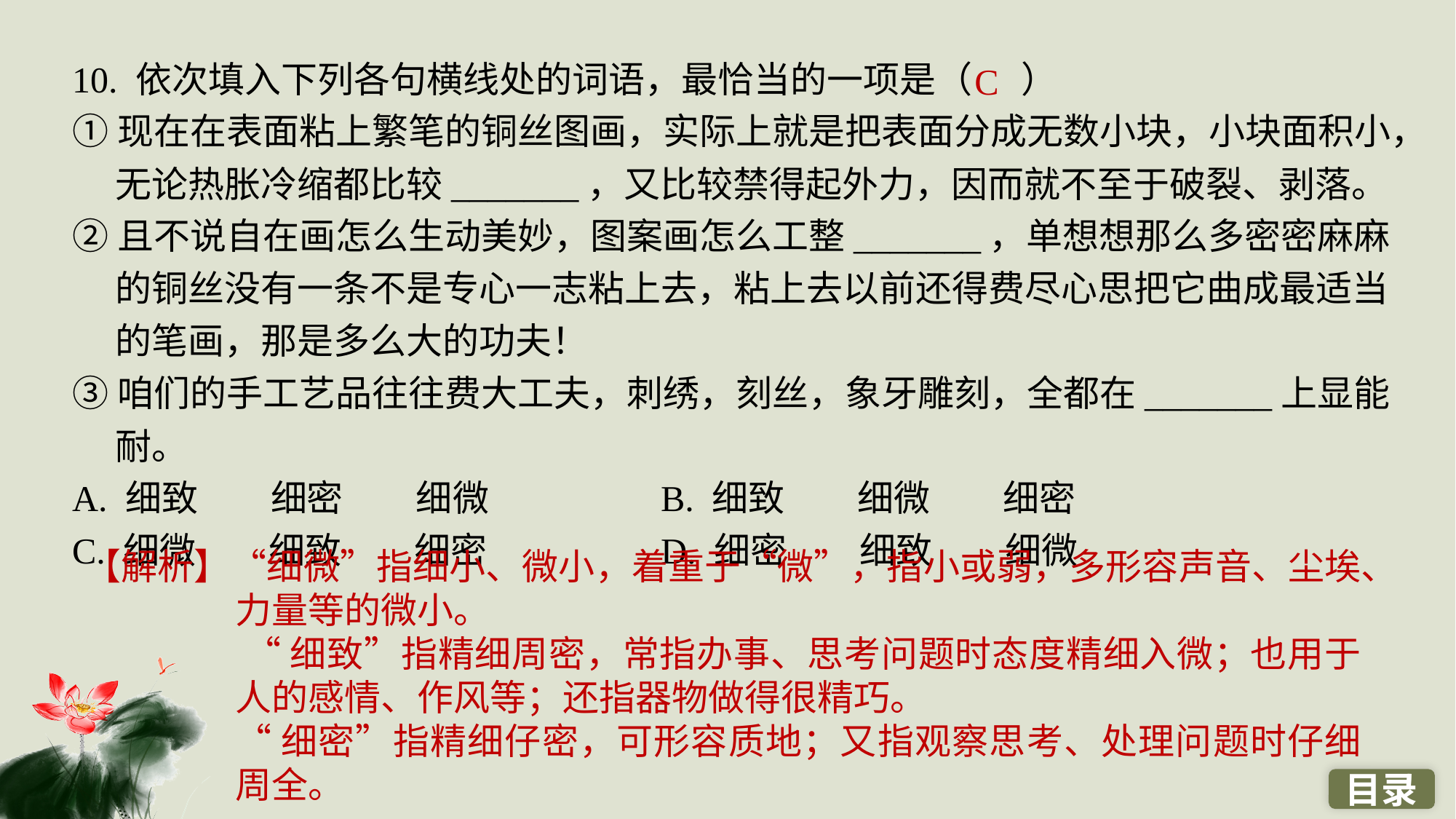

10. 依次填入下列各句横线处的词语，最恰当的一项是（      ）
①现在在表面粘上繁笔的铜丝图画，实际上就是把表面分成无数小块，小块面积小，无论热胀冷缩都比较_______，又比较禁得起外力，因而就不至于破裂、剥落。
②且不说自在画怎么生动美妙，图案画怎么工整_______，单想想那么多密密麻麻的铜丝没有一条不是专心一志粘上去，粘上去以前还得费尽心思把它曲成最适当的笔画，那是多么大的功夫！
③咱们的手工艺品往往费大工夫，刺绣，刻丝，象牙雕刻，全都在_______上显能耐。
A. 细致　　细密　　细微 		B. 细致　　细微　　细密
C. 细微　　细致　　细密 		D. 细密　　细致　　细微
C
【解析】“细微”指细小、微小，着重于“微”，指小或弱，多形容声音、尘埃、力量等的微小。
 “细致”指精细周密，常指办事、思考问题时态度精细入微；也用于人的感情、作风等；还指器物做得很精巧。
“细密”指精细仔密，可形容质地；又指观察思考、处理问题时仔细周全。